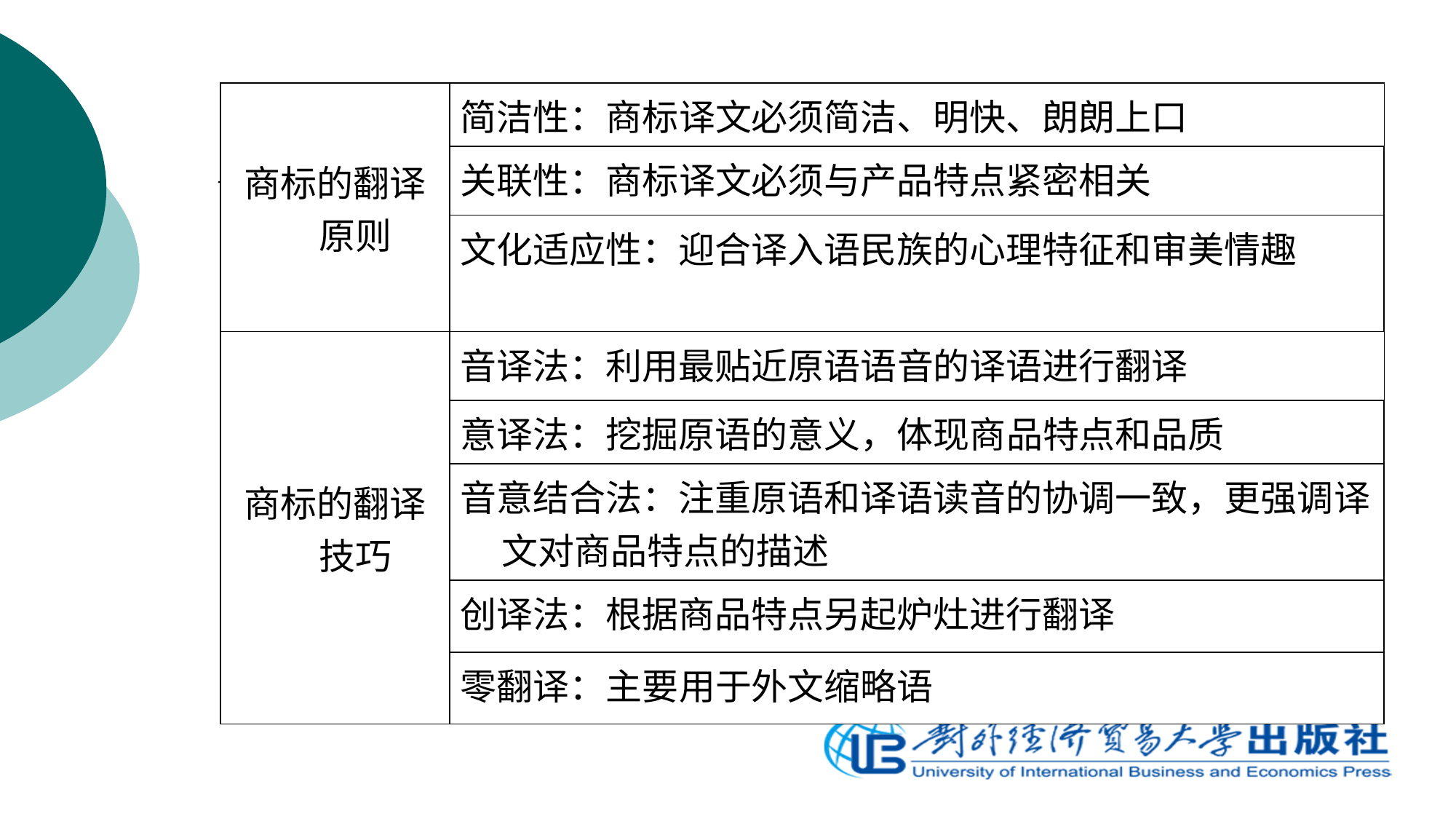

| 商标的翻译原则 | 简洁性：商标译文必须简洁、明快、朗朗上口 |
| --- | --- |
|  | 关联性：商标译文必须与产品特点紧密相关 |
|  | 文化适应性：迎合译入语民族的心理特征和审美情趣 |
| 商标的翻译技巧 | 音译法：利用最贴近原语语音的译语进行翻译 |
|  | 意译法：挖掘原语的意义，体现商品特点和品质 |
|  | 音意结合法：注重原语和译语读音的协调一致，更强调译文对商品特点的描述 |
|  | 创译法：根据商品特点另起炉灶进行翻译 |
|  | 零翻译：主要用于外文缩略语 |